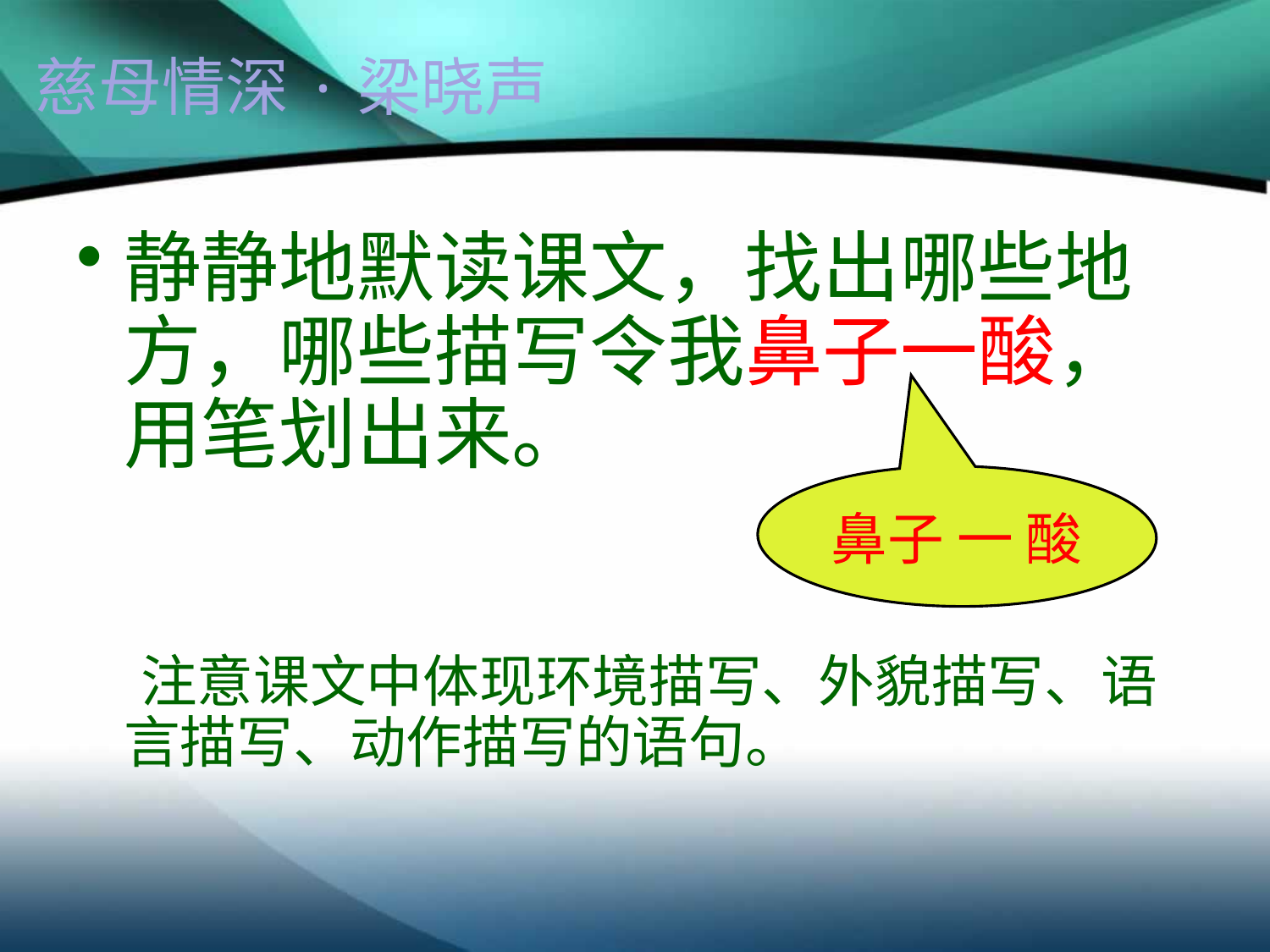

慈母情深·梁晓声
静静地默读课文，找出哪些地方，哪些描写令我鼻子一酸，用笔划出来。

    注意课文中体现环境描写、外貌描写、语言描写、动作描写的语句。

鼻子 一 酸